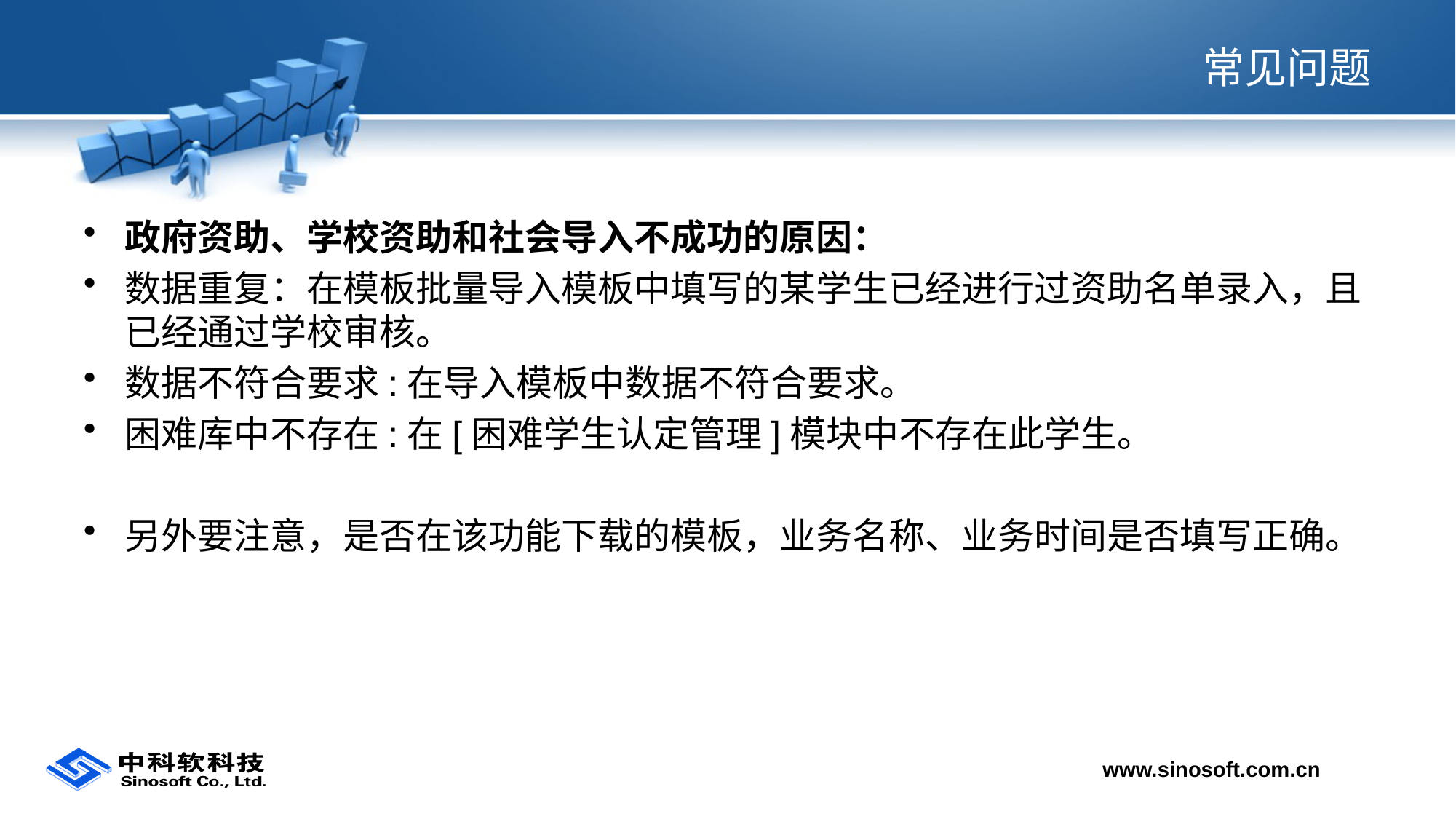

# 常见问题
政府资助、学校资助和社会导入不成功的原因：
数据重复：在模板批量导入模板中填写的某学生已经进行过资助名单录入，且已经通过学校审核。
数据不符合要求:在导入模板中数据不符合要求。
困难库中不存在:在[困难学生认定管理]模块中不存在此学生。

另外要注意，是否在该功能下载的模板，业务名称、业务时间是否填写正确。